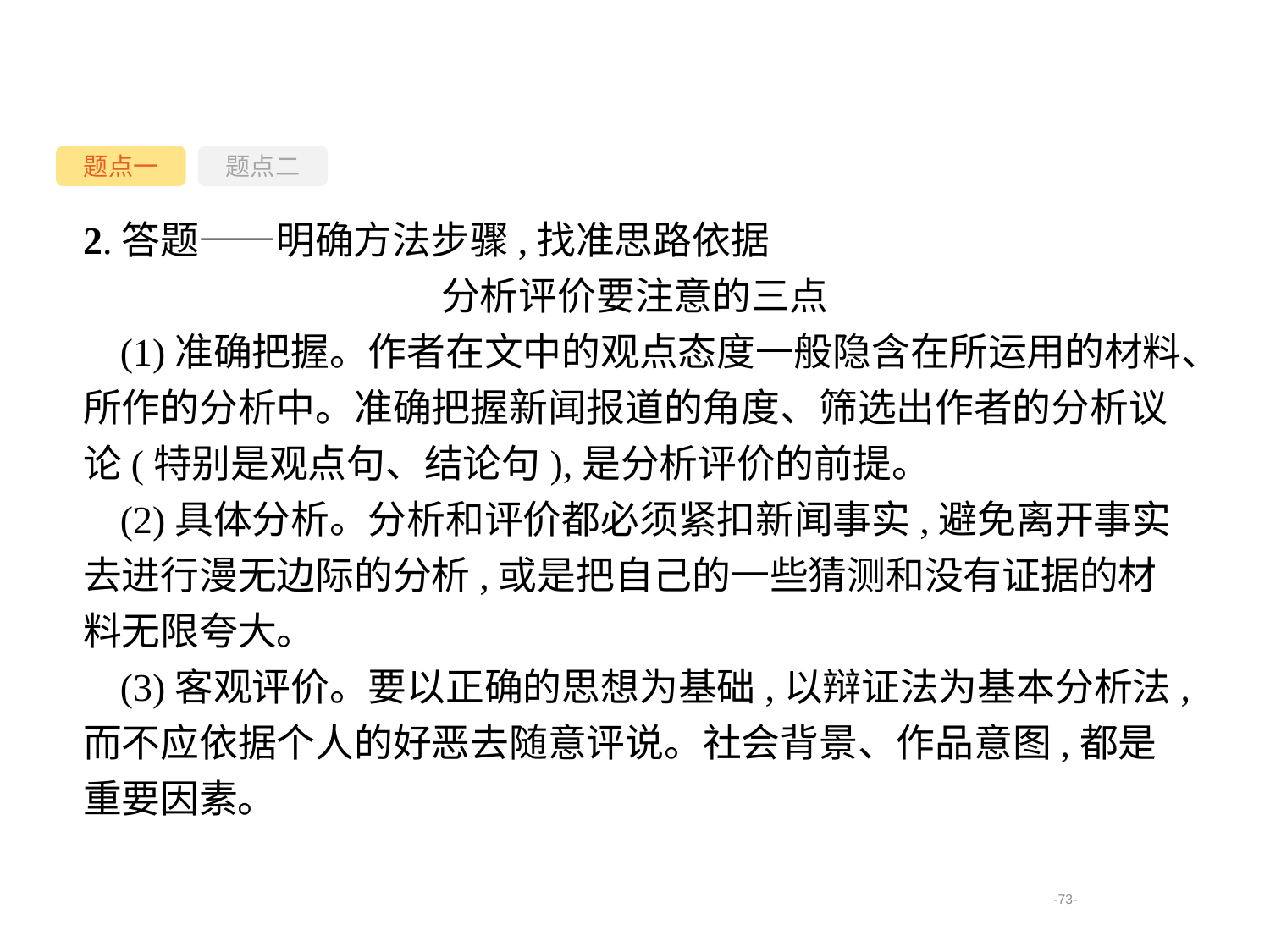

题点一
题点二
2.答题——明确方法步骤,找准思路依据
分析评价要注意的三点
(1)准确把握。作者在文中的观点态度一般隐含在所运用的材料、所作的分析中。准确把握新闻报道的角度、筛选出作者的分析议论(特别是观点句、结论句),是分析评价的前提。
(2)具体分析。分析和评价都必须紧扣新闻事实,避免离开事实去进行漫无边际的分析,或是把自己的一些猜测和没有证据的材料无限夸大。
(3)客观评价。要以正确的思想为基础,以辩证法为基本分析法,而不应依据个人的好恶去随意评说。社会背景、作品意图,都是重要因素。
-73-